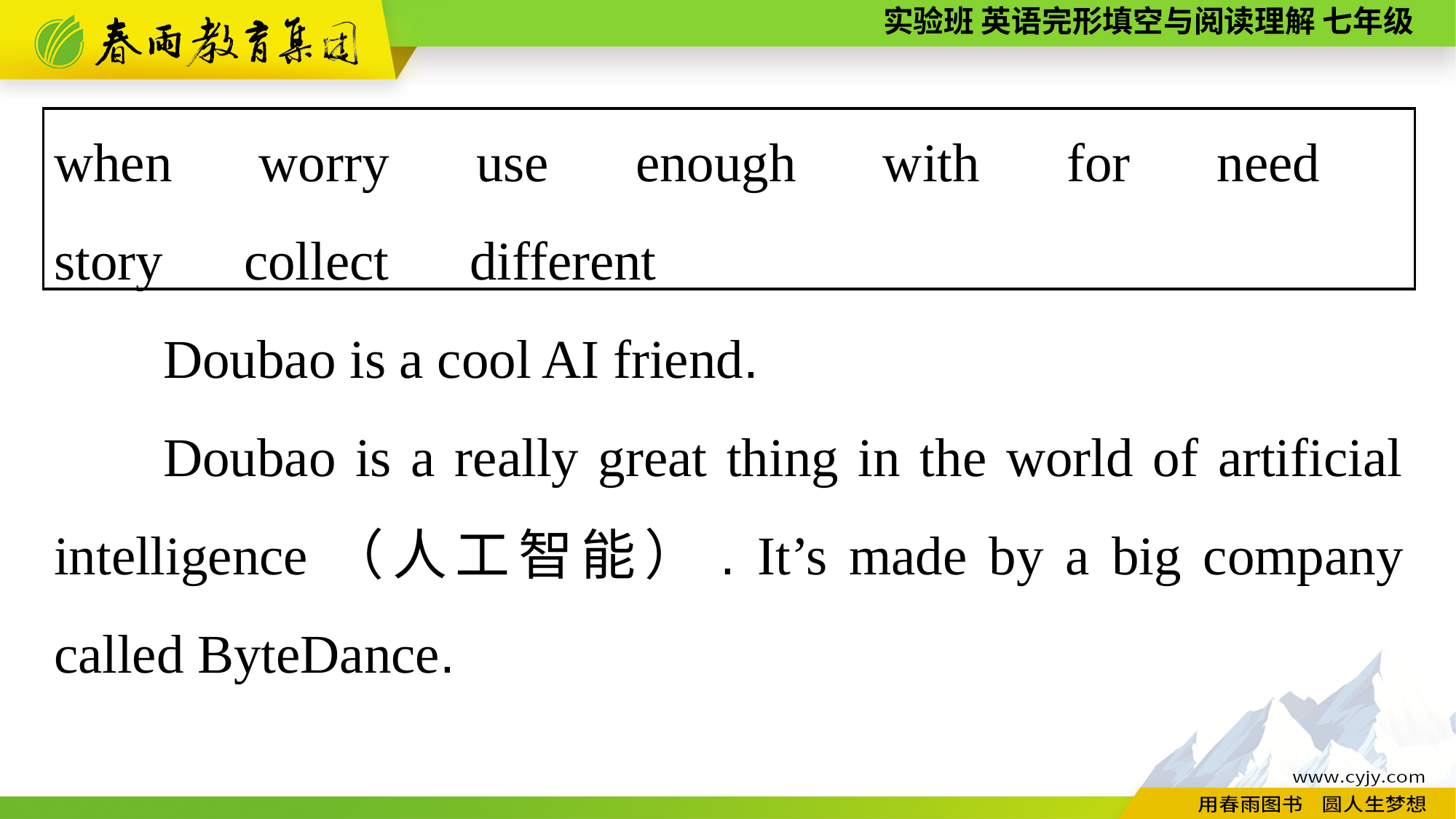

when　worry　use　enough　with　for　need　story　collect　different
Doubao is a cool AI friend.
Doubao is a really great thing in the world of artificial intelligence（人工智能）. It’s made by a big company called ByteDance.